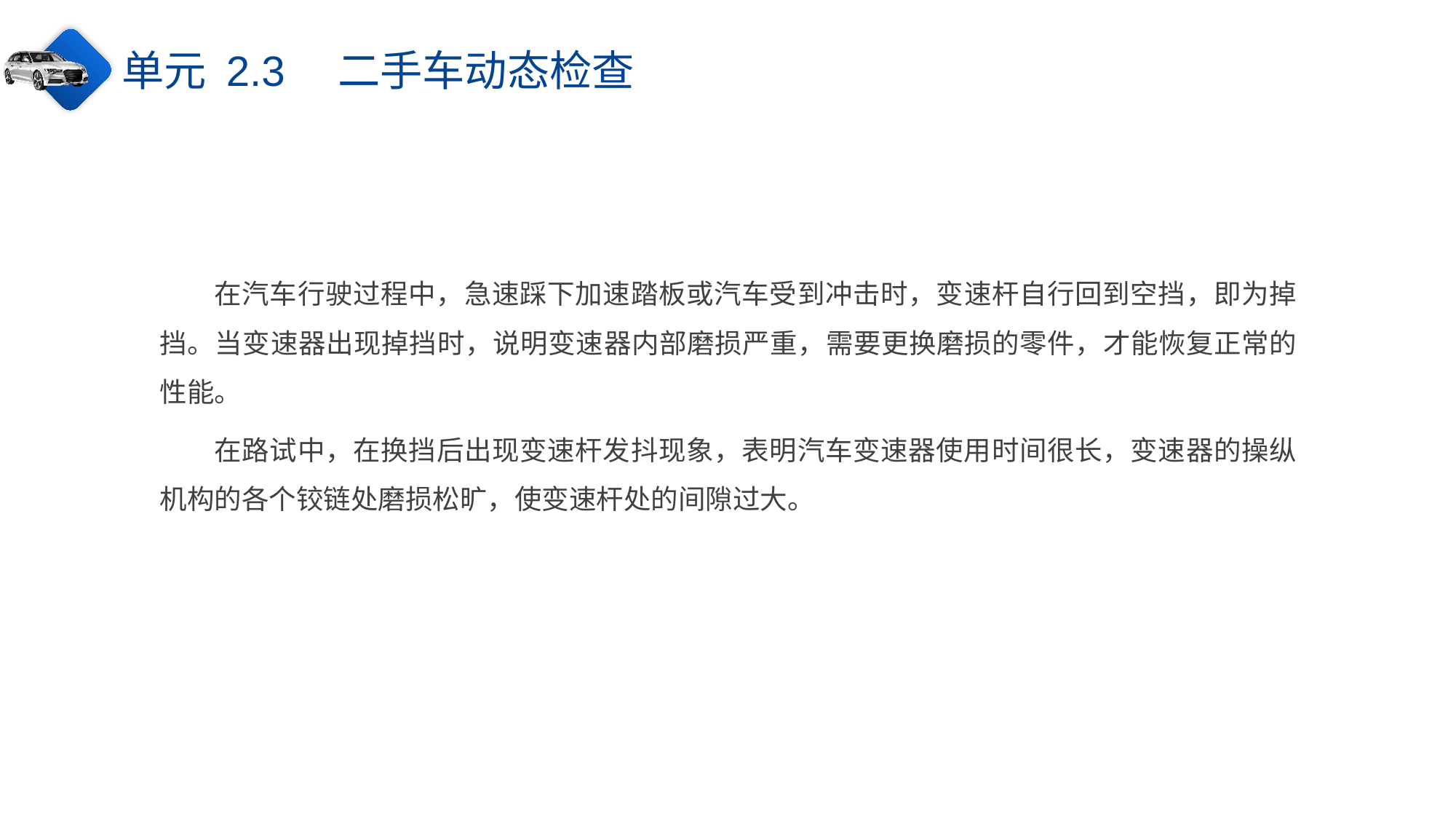

单元 2.3　二手车动态检查
在汽车行驶过程中，急速踩下加速踏板或汽车受到冲击时，变速杆自行回到空挡，即为掉挡。当变速器出现掉挡时，说明变速器内部磨损严重，需要更换磨损的零件，才能恢复正常的性能。
在路试中，在换挡后出现变速杆发抖现象，表明汽车变速器使用时间很长，变速器的操纵机构的各个铰链处磨损松旷，使变速杆处的间隙过大。